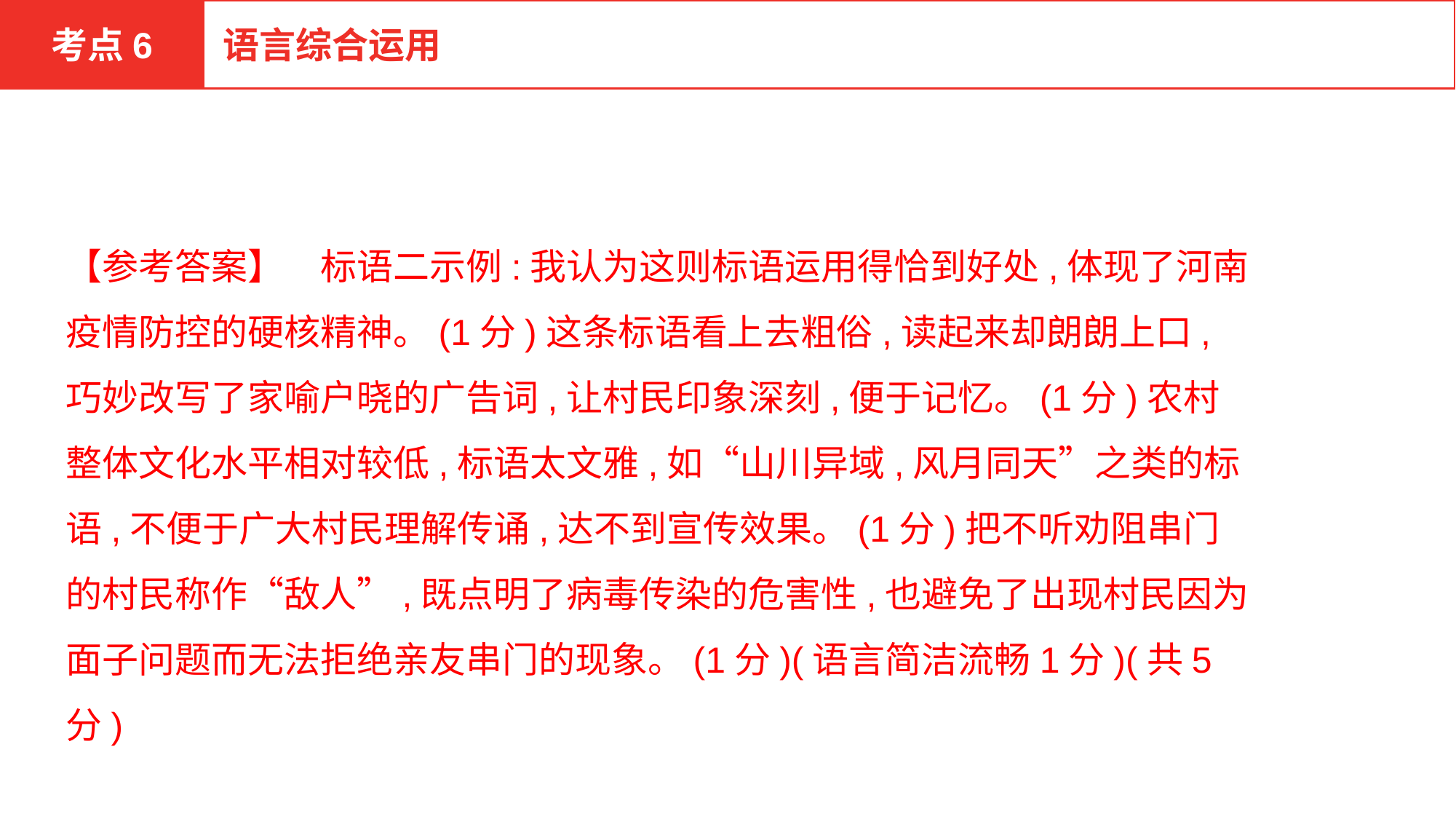

考点6
语言综合运用
【参考答案】　标语二示例:我认为这则标语运用得恰到好处,体现了河南疫情防控的硬核精神。(1分)这条标语看上去粗俗,读起来却朗朗上口,巧妙改写了家喻户晓的广告词,让村民印象深刻,便于记忆。(1分)农村整体文化水平相对较低,标语太文雅,如“山川异域,风月同天”之类的标语,不便于广大村民理解传诵,达不到宣传效果。(1分)把不听劝阻串门的村民称作“敌人”,既点明了病毒传染的危害性,也避免了出现村民因为面子问题而无法拒绝亲友串门的现象。(1分)(语言简洁流畅1分)(共5分)